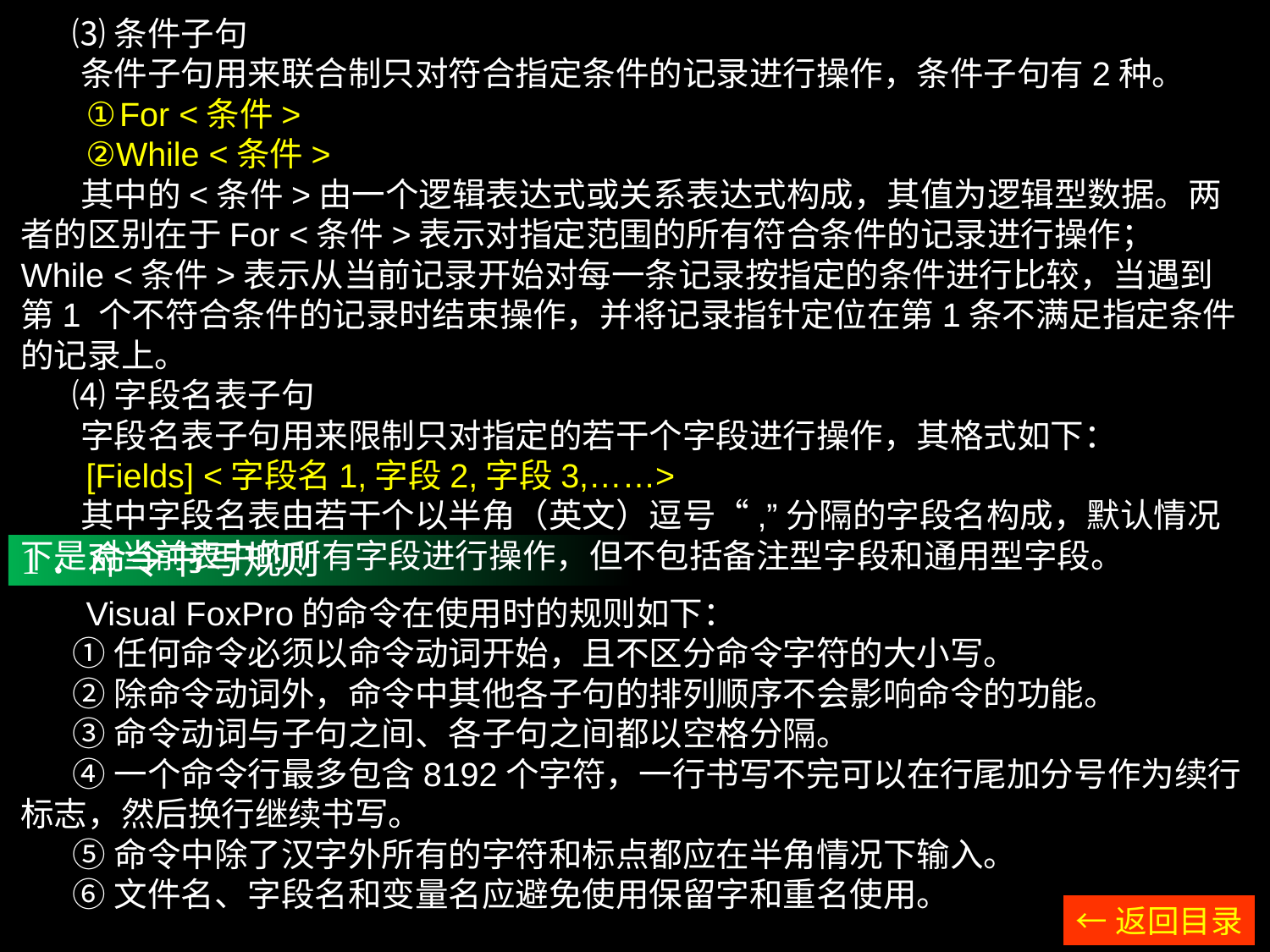

⑶条件子句
       条件子句用来联合制只对符合指定条件的记录进行操作，条件子句有2种。
       ①For <条件>
       ②While <条件>
       其中的<条件>由一个逻辑表达式或关系表达式构成，其值为逻辑型数据。两者的区别在于For <条件>表示对指定范围的所有符合条件的记录进行操作；While <条件>表示从当前记录开始对每一条记录按指定的条件进行比较，当遇到第1 个不符合条件的记录时结束操作，并将记录指针定位在第1条不满足指定条件的记录上。
       ⑷字段名表子句
       字段名表子句用来限制只对指定的若干个字段进行操作，其格式如下：
       [Fields] <字段名1,字段2,字段3,……>
       其中字段名表由若干个以半角（英文）逗号“,”分隔的字段名构成，默认情况下是对当前表中的所有字段进行操作，但不包括备注型字段和通用型字段。
1．命令书写规则
       Visual FoxPro的命令在使用时的规则如下：
       ①任何命令必须以命令动词开始，且不区分命令字符的大小写。
       ②除命令动词外，命令中其他各子句的排列顺序不会影响命令的功能。
       ③命令动词与子句之间、各子句之间都以空格分隔。
       ④一个命令行最多包含8192个字符，一行书写不完可以在行尾加分号作为续行标志，然后换行继续书写。
       ⑤命令中除了汉字外所有的字符和标点都应在半角情况下输入。
       ⑥文件名、字段名和变量名应避免使用保留字和重名使用。
←返回目录